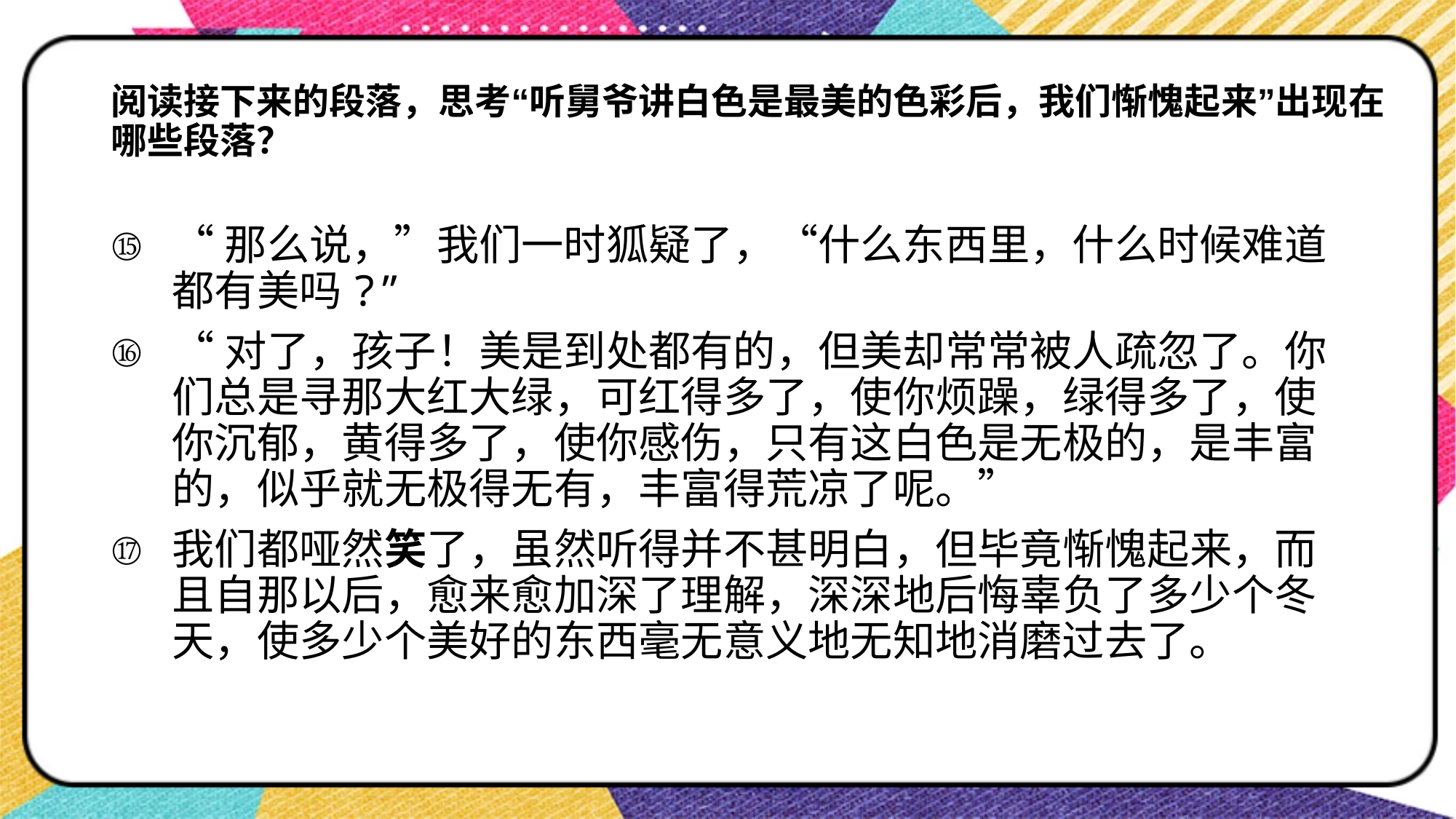

# 阅读接下来的段落，思考“听舅爷讲白色是最美的色彩后，我们惭愧起来”出现在哪些段落？
“那么说，”我们一时狐疑了，“什么东西里，什么时候难道都有美吗?”
“对了，孩子！美是到处都有的，但美却常常被人疏忽了。你们总是寻那大红大绿，可红得多了，使你烦躁，绿得多了，使你沉郁，黄得多了，使你感伤，只有这白色是无极的，是丰富的，似乎就无极得无有，丰富得荒凉了呢。”
我们都哑然笑了，虽然听得并不甚明白，但毕竟惭愧起来，而且自那以后，愈来愈加深了理解，深深地后悔辜负了多少个冬天，使多少个美好的东西毫无意义地无知地消磨过去了。